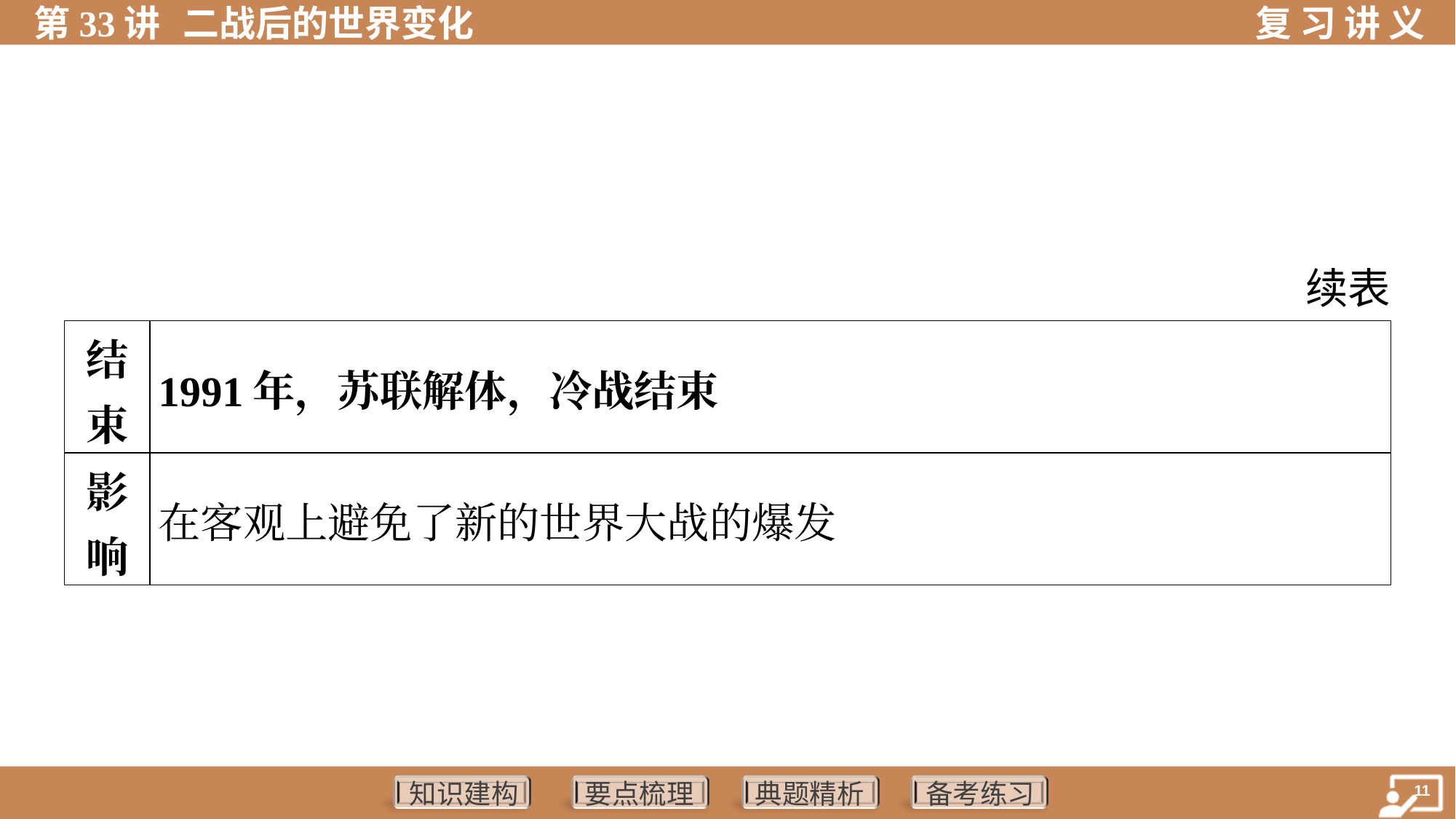

续表
| 结 束 | 1991年，苏联解体，冷战结束 |  |  |
| --- | --- | --- | --- |
| 影 响 | 在客观上避免了新的世界大战的爆发 |  |  |